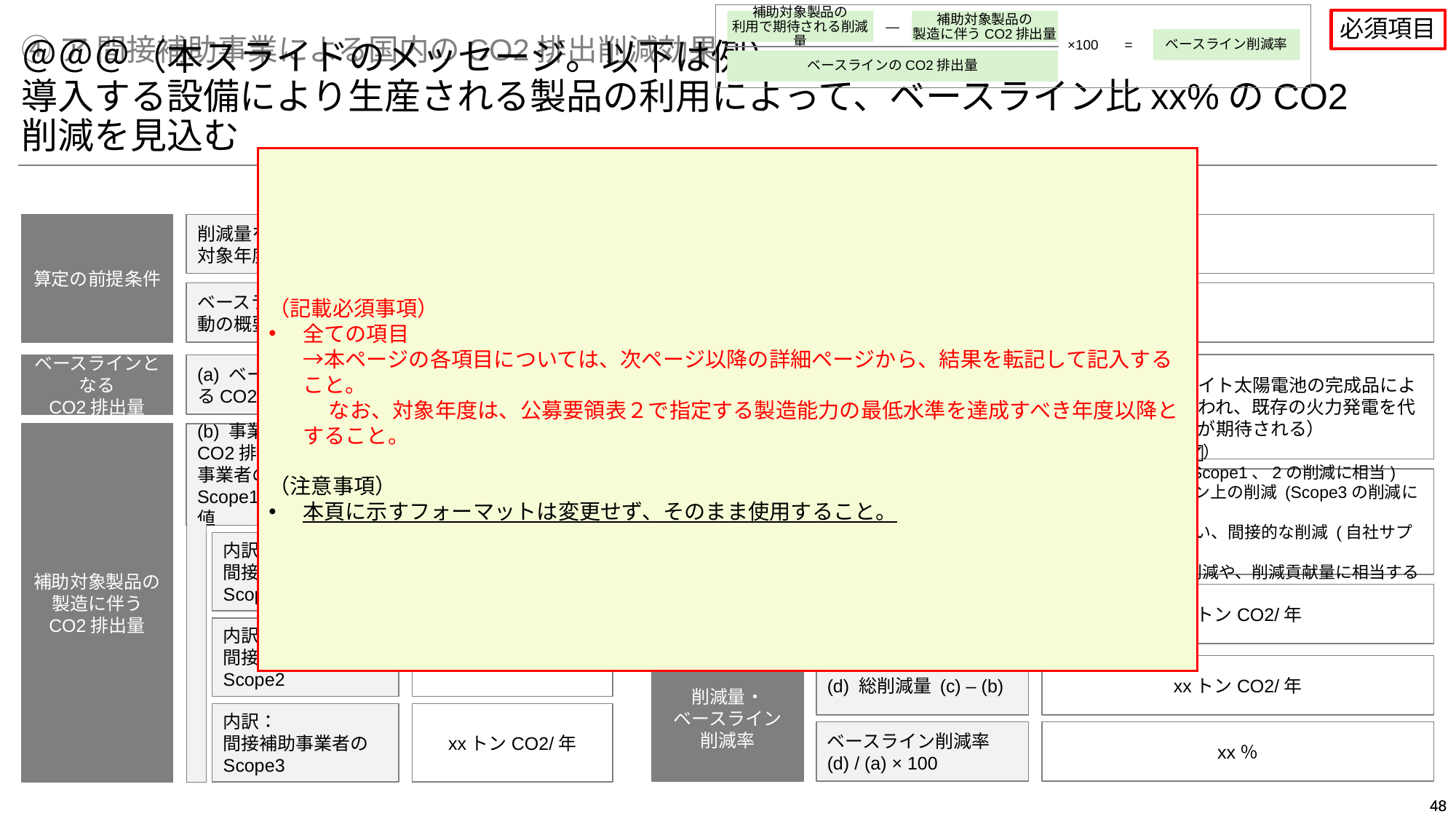

必須項目
補助対象製品の
利用で期待される削減量
―
補助対象製品の
製造に伴うCO2排出量
×100
=
ベースライン削減率
④ア 間接補助事業による国内のCO2排出削減効果
ベースラインのCO2排出量
＠＠＠（本スライドのメッセージ。以下は例）
導入する設備により生産される製品の利用によって、ベースライン比xx%のCO2削減を見込む
（記載必須事項）
全ての項目
→本ページの各項目については、次ページ以降の詳細ページから、結果を転記して記入すること。
　 なお、対象年度は、公募要領表２で指定する製造能力の最低水準を達成すべき年度以降とすること。
（注意事項）
本頁に示すフォーマットは変更せず、そのまま使用すること。
削減量を計算する
対象年度
●●年
（(a) (b) (c) で同一の年度とすること）
算定の前提条件
ベースラインとなる活動の概要
[地域]における[具体的な活動]に由来するCO2排出
(例：日本国内における、石炭など化石燃料を使用した火力発電に由来するCO2排出)
削減が見込まれるシナリオ
（例：ペロブスカイト太陽電池の完成品により再エネ発電が行われ、既存の火力発電を代替することで削減が期待される）
ベースラインとなる
CO2排出量
(a) ベースラインとなるCO2排出量
補助対象製品の利用で期待される削減量
xxトンCO2/年
補助対象製品の
製造に伴う
CO2排出量
(b) 事業終了年度のCO2排出量：間接補助事業者のScope1、2、3合計値

xxトンCO2/年
間接補助事業者の立場から見たときの、削減が見込まれる範囲 (バウンダリ)
（以下いずれかに☑）
□ 直接的な削減 (Scope1、2の削減に相当)
□ サプライチェーン上の削減 (Scope3の削減に相当)
□ 上記に該当しない、間接的な削減 (自社サプライ
　　チェーン外の削減や、削減貢献量に相当するもの等)
内訳：
間接補助事業者のScope1
xxトンCO2/年
(c) 期待される削減量
xxトンCO2/年
内訳：
間接補助事業者のScope2
xxトンCO2/年
(d) 総削減量 (c) – (b)
xxトンCO2/年
削減量・
ベースライン
削減率
内訳：
間接補助事業者のScope3
xxトンCO2/年
ベースライン削減率
(d) / (a) × 100
xx％